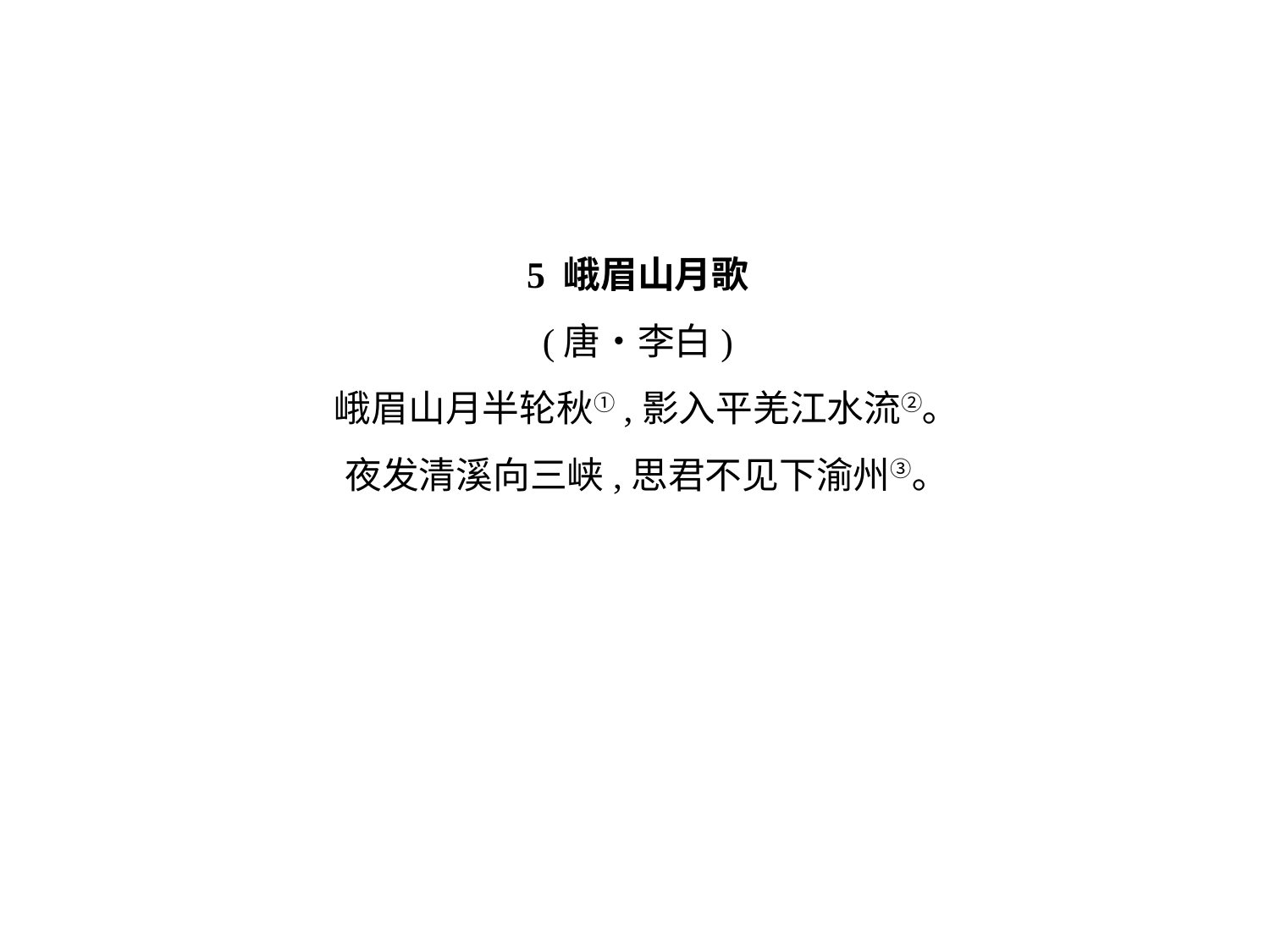

5 峨眉山月歌
(唐•李白)
峨眉山月半轮秋①,影入平羌江水流②｡
夜发清溪向三峡,思君不见下渝州③｡